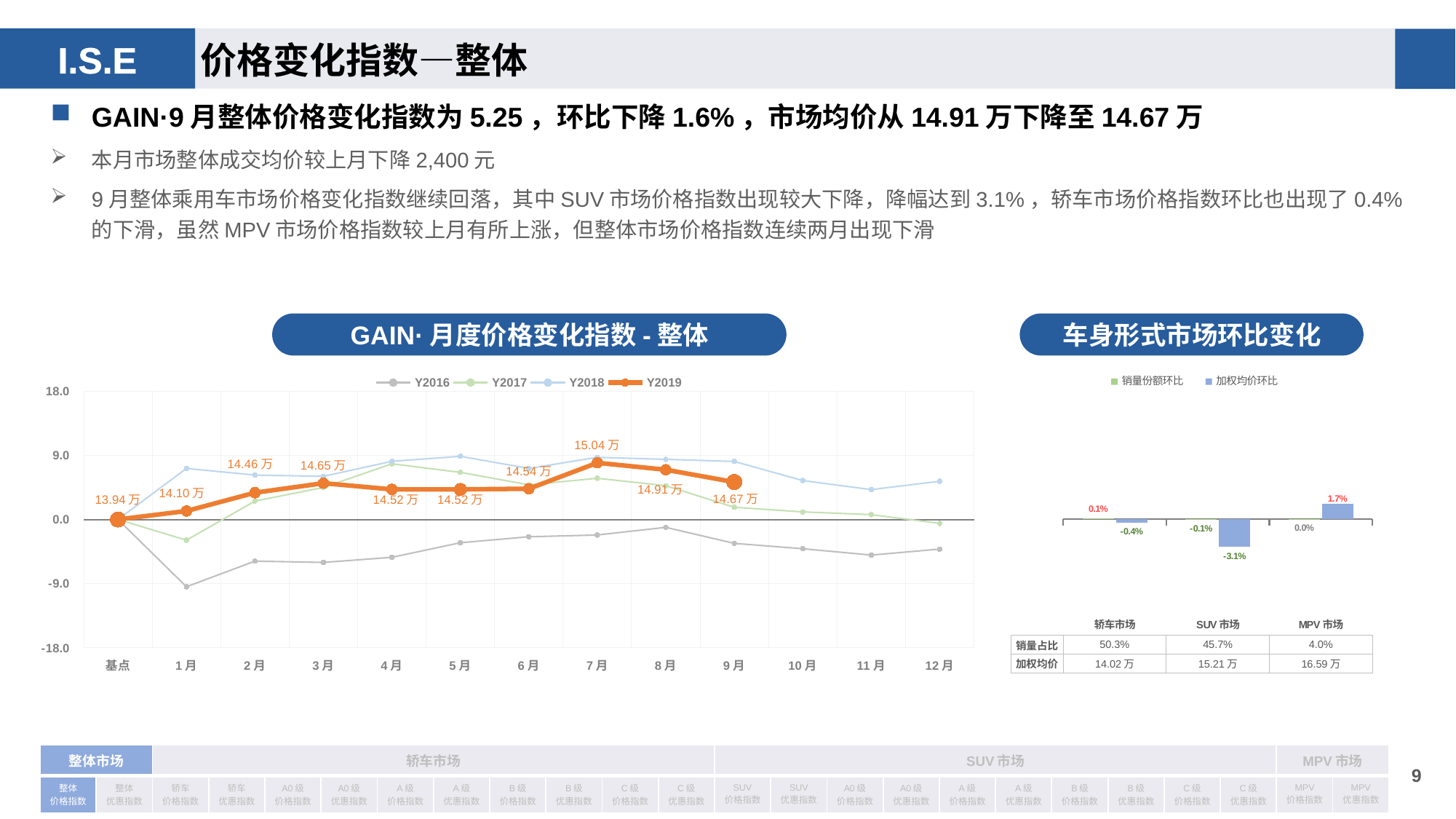

价格变化指数—整体
GAIN·9月整体价格变化指数为5.25，环比下降1.6%，市场均价从14.91万下降至14.67万
本月市场整体成交均价较上月下降2,400元
9月整体乘用车市场价格变化指数继续回落，其中SUV市场价格指数出现较大下降，降幅达到3.1%，轿车市场价格指数环比也出现了0.4%的下滑，虽然MPV市场价格指数较上月有所上涨，但整体市场价格指数连续两月出现下滑
GAIN·月度价格变化指数-整体

车身形式市场环比变化

### Chart

| Category | Y2016 | Y2017 | Y2018 | Y2019 |
|---|---|---|---|---|
| 基点 | 0.0 | 0.0 | 0.0 | 0.0 |
| 1月 | -9.44664253250085 | -2.91 | 7.16 | 1.19 |
| 2月 | -5.847509960087449 | 2.58 | 6.23 | 3.76 |
| 3月 | -6.031744597868316 | 4.49 | 6.05 | 5.09 |
| 4月 | -5.31207322770344 | 7.81 | 8.16 | 4.22 |
| 5月 | -3.2665528185052195 | 6.61 | 8.86 | 4.22 |
| 6月 | -2.428155128595866 | 4.86 | 7.16 | 4.31 |
| 7月 | -2.186203026597644 | 5.78 | 8.72 | 7.95 |
| 8月 | -1.1066026097969472 | 4.74 | 8.43 | 6.98 |
| 9月 | -3.3594703031933904 | 1.71 | 8.14 | 5.25 |
| 10月 | -4.1070252994184875 | 1.06 | 5.46 | None |
| 11月 | -4.999871965710778 | 0.68 | 4.19 | None |
| 12月 | -4.161766319974525 | -0.55 | 5.36 | None |

### Chart

| Category | 销量份额环比 | 加权均价环比 |
|---|---|---|
| 轿车市场 | 0.0007 | -0.004 |
| SUV市场 | -0.0006 | -0.031 |
| MPV市场 | -0.0001 | 0.017 |
| 销量占比 | 50.3% | 45.7% | 4.0% |
| --- | --- | --- | --- |
| 加权均价 | 14.02万 | 15.21万 | 16.59万 |
| 整体市场 |  | 轿车市场 |  |  |  |  |  |  |  |  |  | SUV市场 |  |  |  |  |  |  |  |  |  | MPV市场 |  |
| --- | --- | --- | --- | --- | --- | --- | --- | --- | --- | --- | --- | --- | --- | --- | --- | --- | --- | --- | --- | --- | --- | --- | --- |
| 整体 价格指数 | 整体 优惠指数 | 轿车 价格指数 | 轿车 优惠指数 | A0级 价格指数 | A0级 优惠指数 | A级 价格指数 | A级 优惠指数 | B级 价格指数 | B级 优惠指数 | C级 价格指数 | C级 优惠指数 | SUV 价格指数 | SUV 优惠指数 | A0级 价格指数 | A0级 优惠指数 | A级 价格指数 | A级 优惠指数 | B级 价格指数 | B级 优惠指数 | C级 价格指数 | C级 优惠指数 | MPV 价格指数 | MPV 优惠指数 |
9